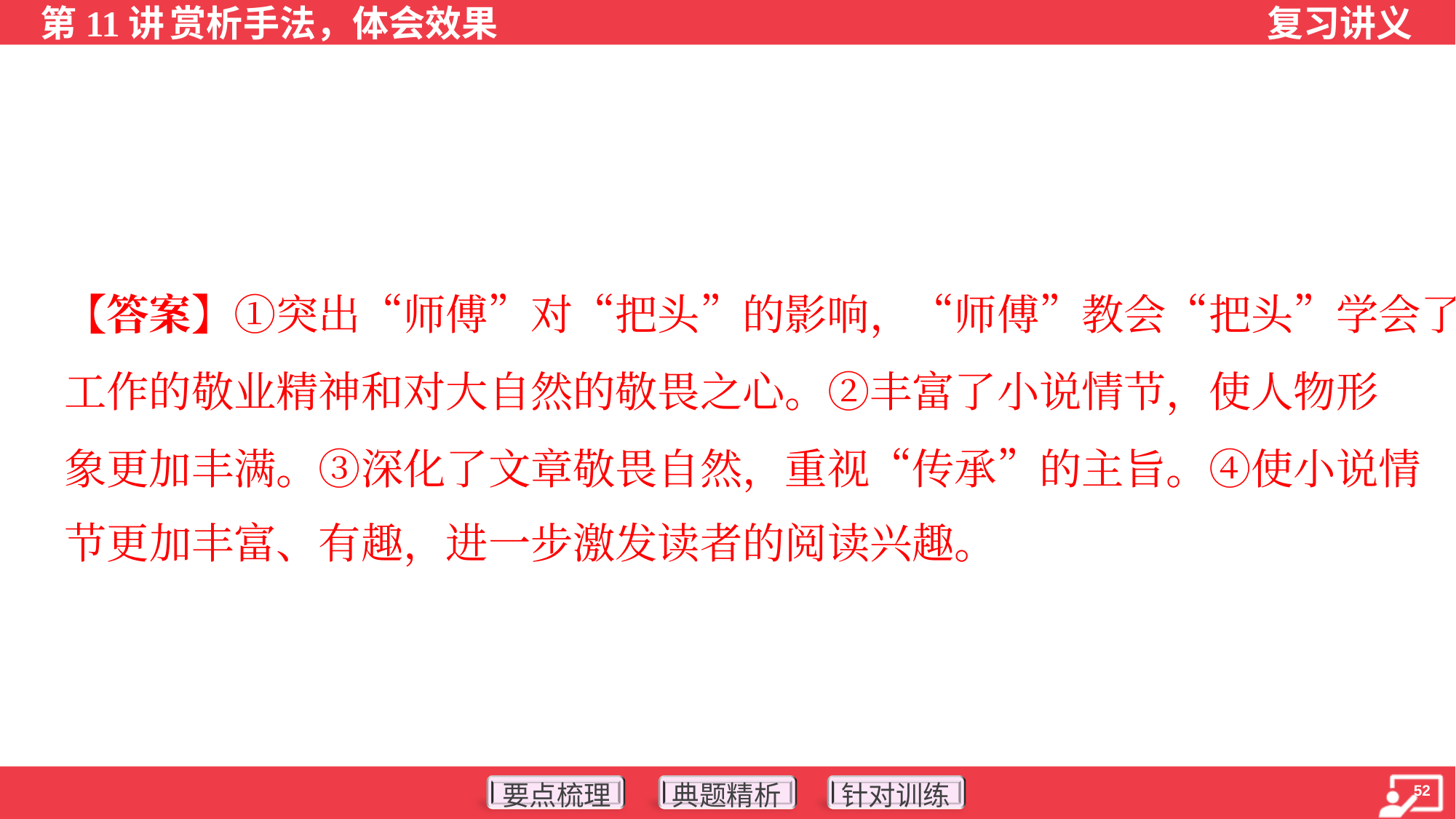

【答案】①突出“师傅”对“把头”的影响，“师傅”教会“把头”学会了对待
工作的敬业精神和对大自然的敬畏之心。②丰富了小说情节，使人物形
象更加丰满。③深化了文章敬畏自然，重视“传承”的主旨。④使小说情
节更加丰富、有趣，进一步激发读者的阅读兴趣。